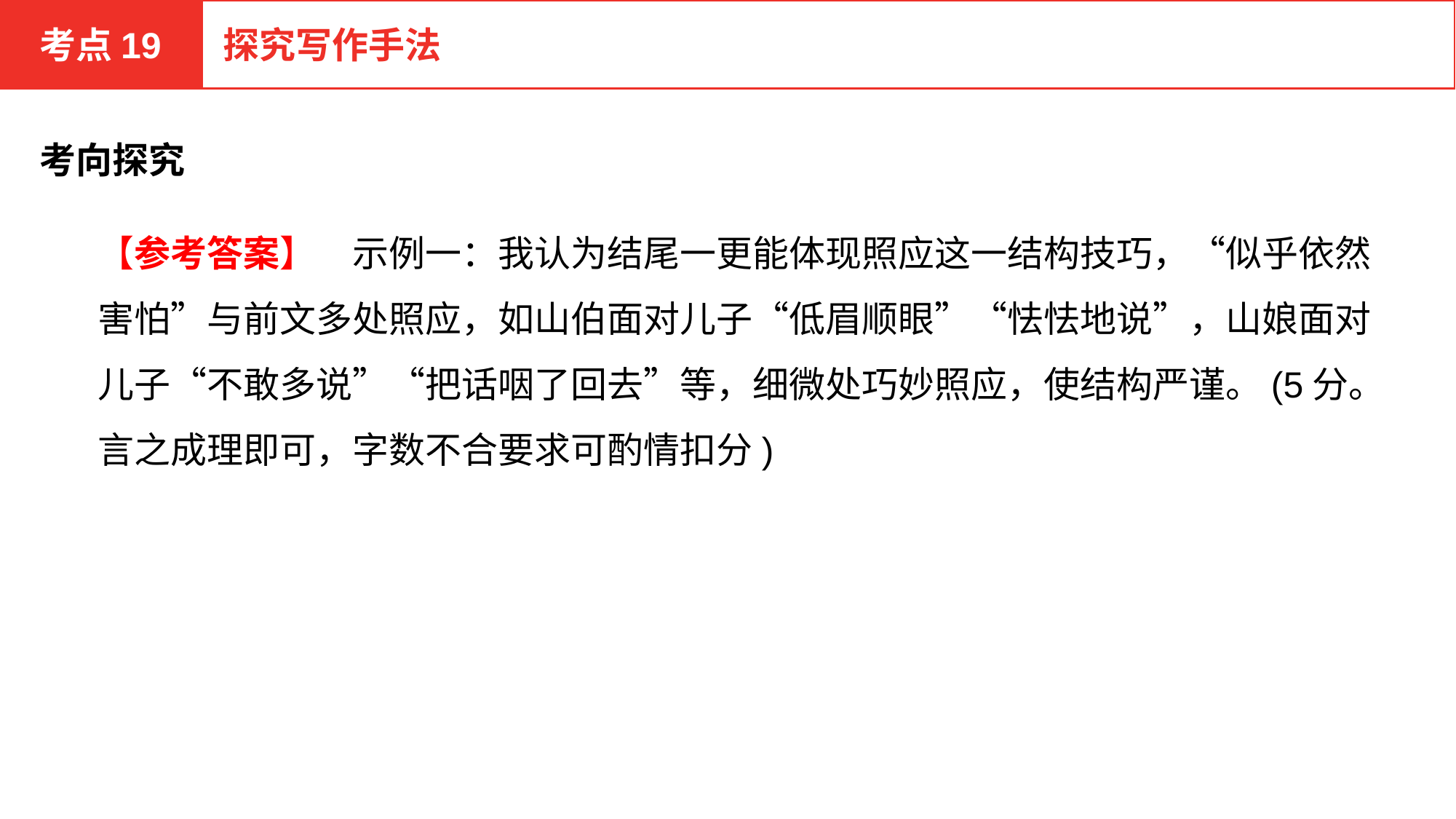

考点19
探究写作手法
考向探究

【参考答案】　示例一：我认为结尾一更能体现照应这一结构技巧，“似乎依然害怕”与前文多处照应，如山伯面对儿子“低眉顺眼”“怯怯地说”，山娘面对儿子“不敢多说”“把话咽了回去”等，细微处巧妙照应，使结构严谨。(5分。言之成理即可，字数不合要求可酌情扣分)